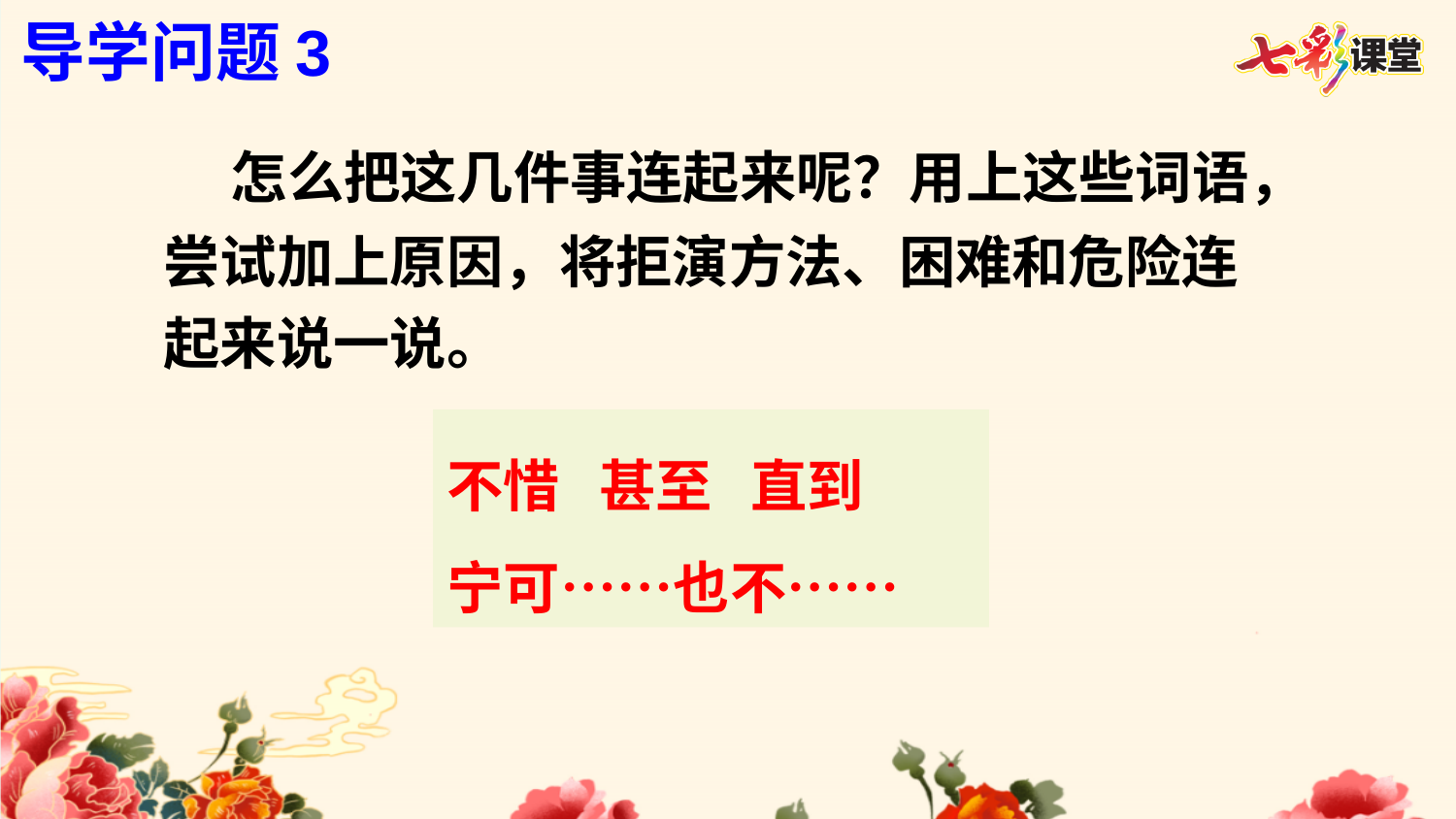

导学问题3
   怎么把这几件事连起来呢？用上这些词语，尝试加上原因，将拒演方法、困难和危险连起来说一说。
不惜   甚至   直到
宁可……也不……